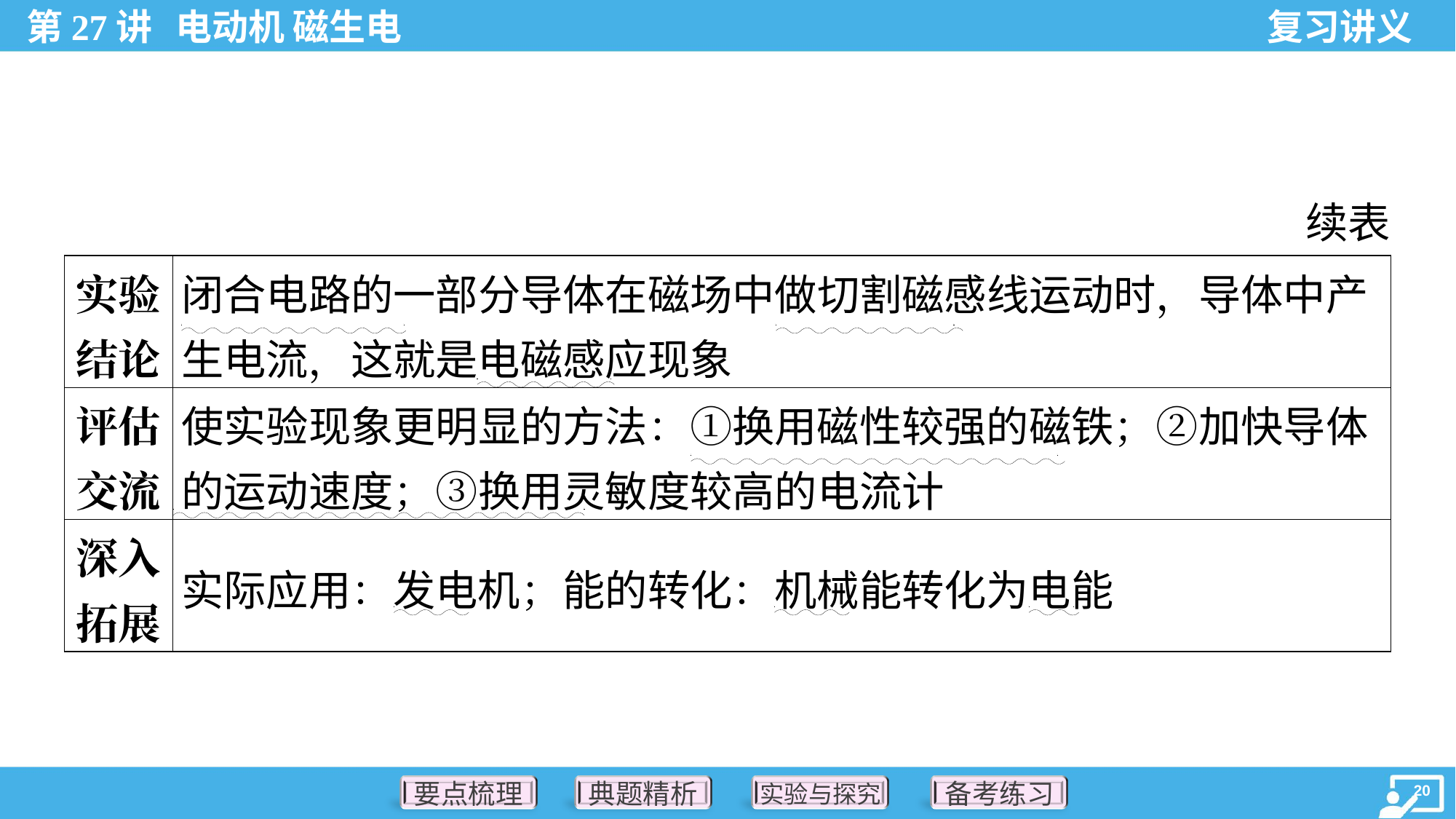

续表
| 实验 结论 | 闭合电路的一部分导体在磁场中做切割磁感线运动时，导体中产 生电流，这就是电磁感应现象 |  |
| --- | --- | --- |
| 评估 交流 | 使实验现象更明显的方法：①换用磁性较强的磁铁；②加快导体 的运动速度；③换用灵敏度较高的电流计 |  |
| 深入 拓展 | 实际应用：发电机；能的转化：机械能转化为电能 |  |
.                    .
.                    .
.                .
.                .
.            .
.            .
.                                 .
.                                 .
.                                     .
.                                     .
.      .
.      .
.      .
.      .
.    .
.    .